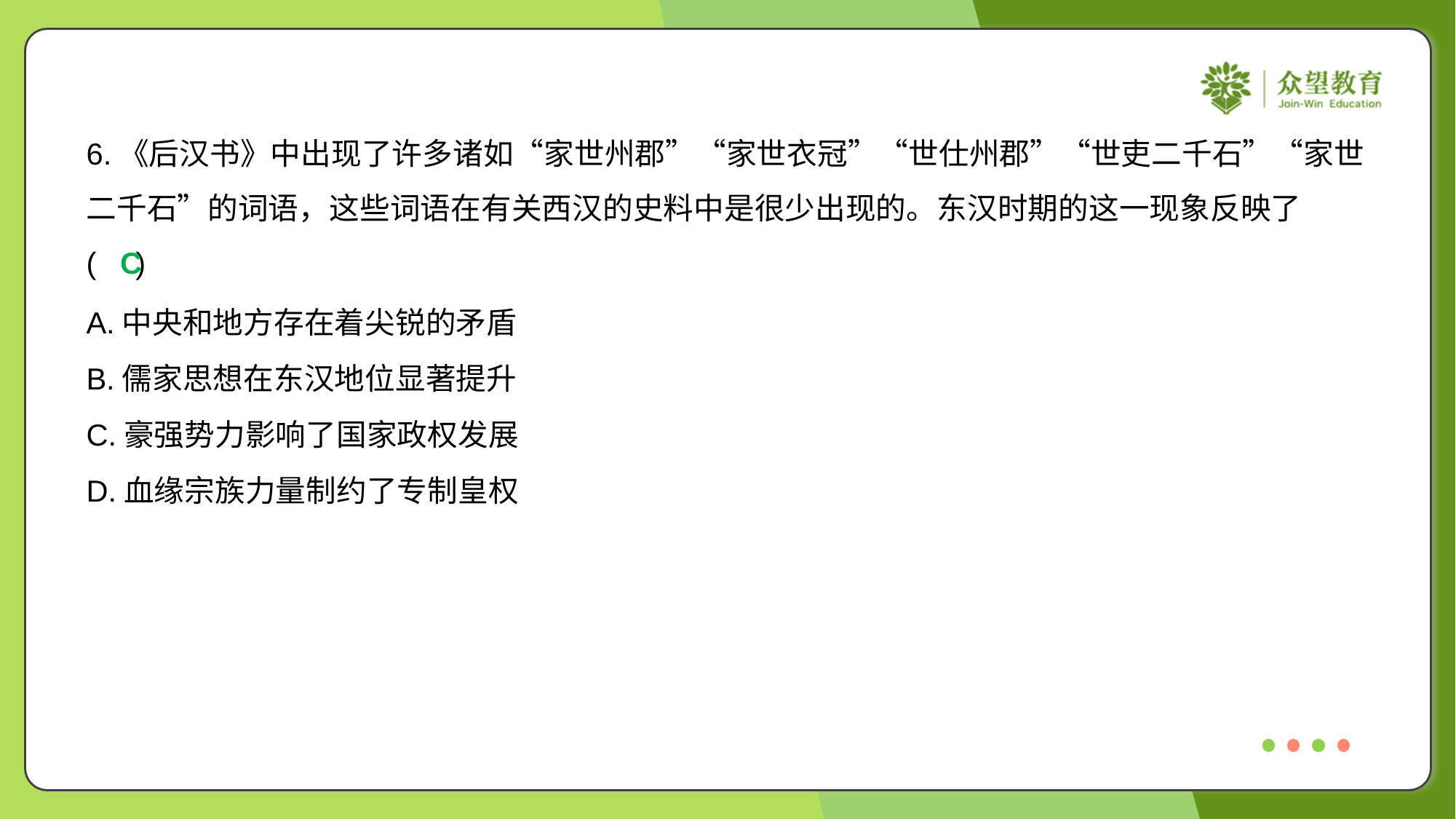

6.《后汉书》中出现了许多诸如“家世州郡”“家世衣冠”“世仕州郡”“世吏二千石”“家世
二千石”的词语，这些词语在有关西汉的史料中是很少出现的。东汉时期的这一现象反映了
(     )
C
A.中央和地方存在着尖锐的矛盾
B.儒家思想在东汉地位显著提升
C.豪强势力影响了国家政权发展
D.血缘宗族力量制约了专制皇权